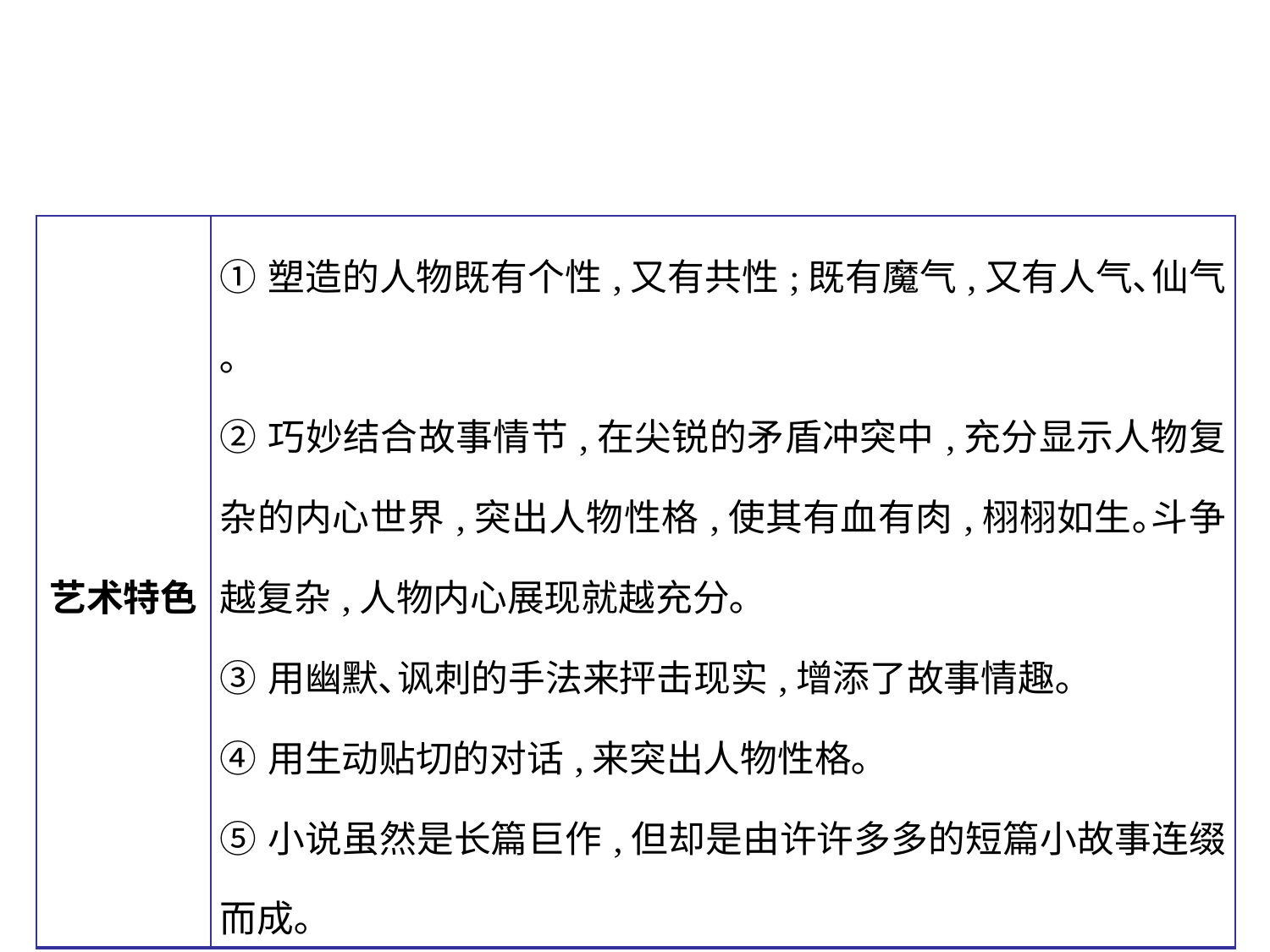

| 艺术特色 | ①塑造的人物既有个性,又有共性;既有魔气,又有人气､仙气｡ ②巧妙结合故事情节,在尖锐的矛盾冲突中,充分显示人物复杂的内心世界,突出人物性格,使其有血有肉,栩栩如生｡斗争越复杂,人物内心展现就越充分｡ ③用幽默､讽刺的手法来抨击现实,增添了故事情趣｡ ④用生动贴切的对话,来突出人物性格｡ ⑤小说虽然是长篇巨作,但却是由许许多多的短篇小故事连缀而成｡ |
| --- | --- |